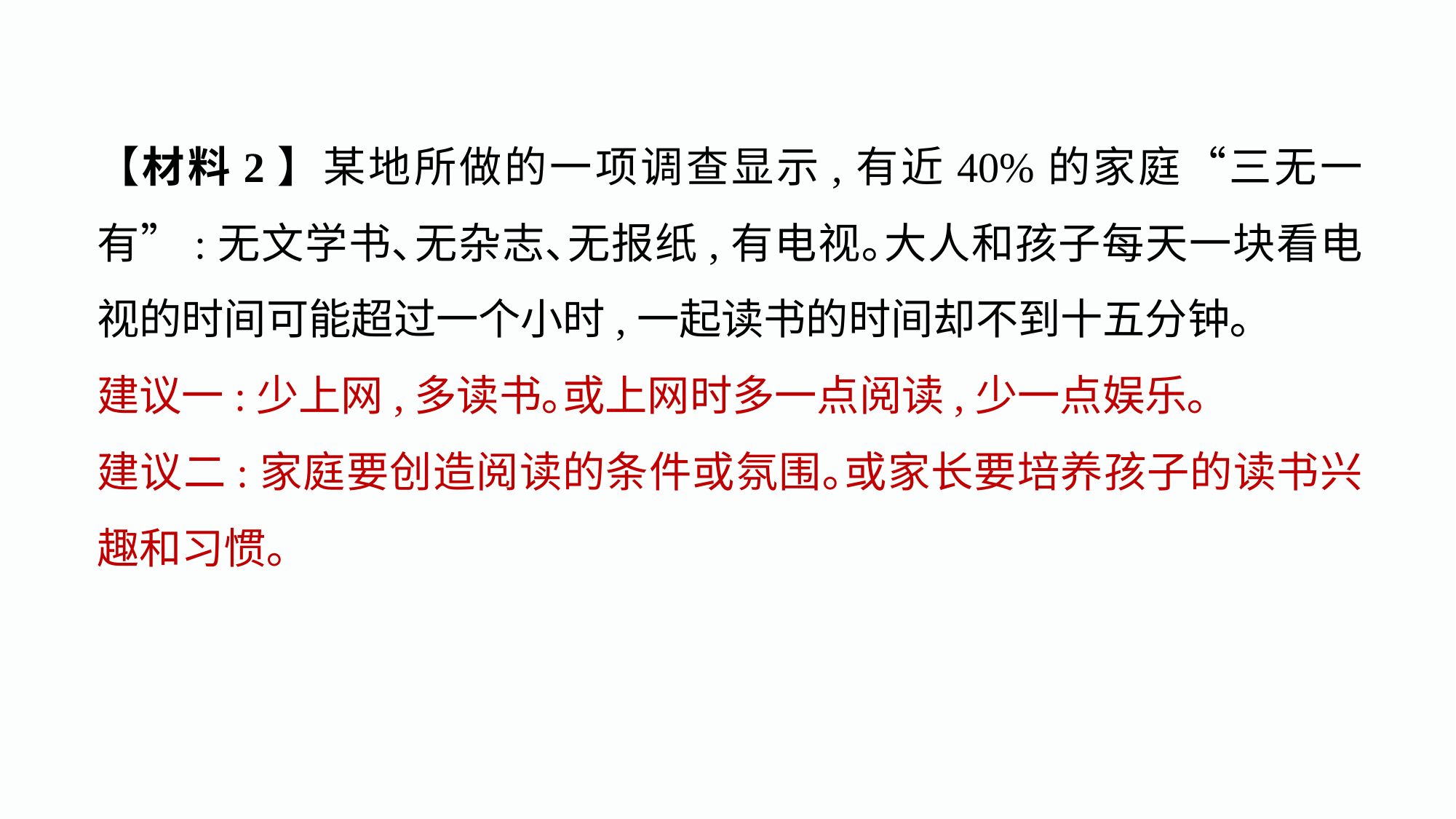

【材料2】某地所做的一项调查显示,有近40%的家庭“三无一有”:无文学书､无杂志､无报纸,有电视｡大人和孩子每天一块看电视的时间可能超过一个小时,一起读书的时间却不到十五分钟｡
建议一:少上网,多读书｡或上网时多一点阅读,少一点娱乐｡
建议二:家庭要创造阅读的条件或氛围｡或家长要培养孩子的读书兴趣和习惯｡